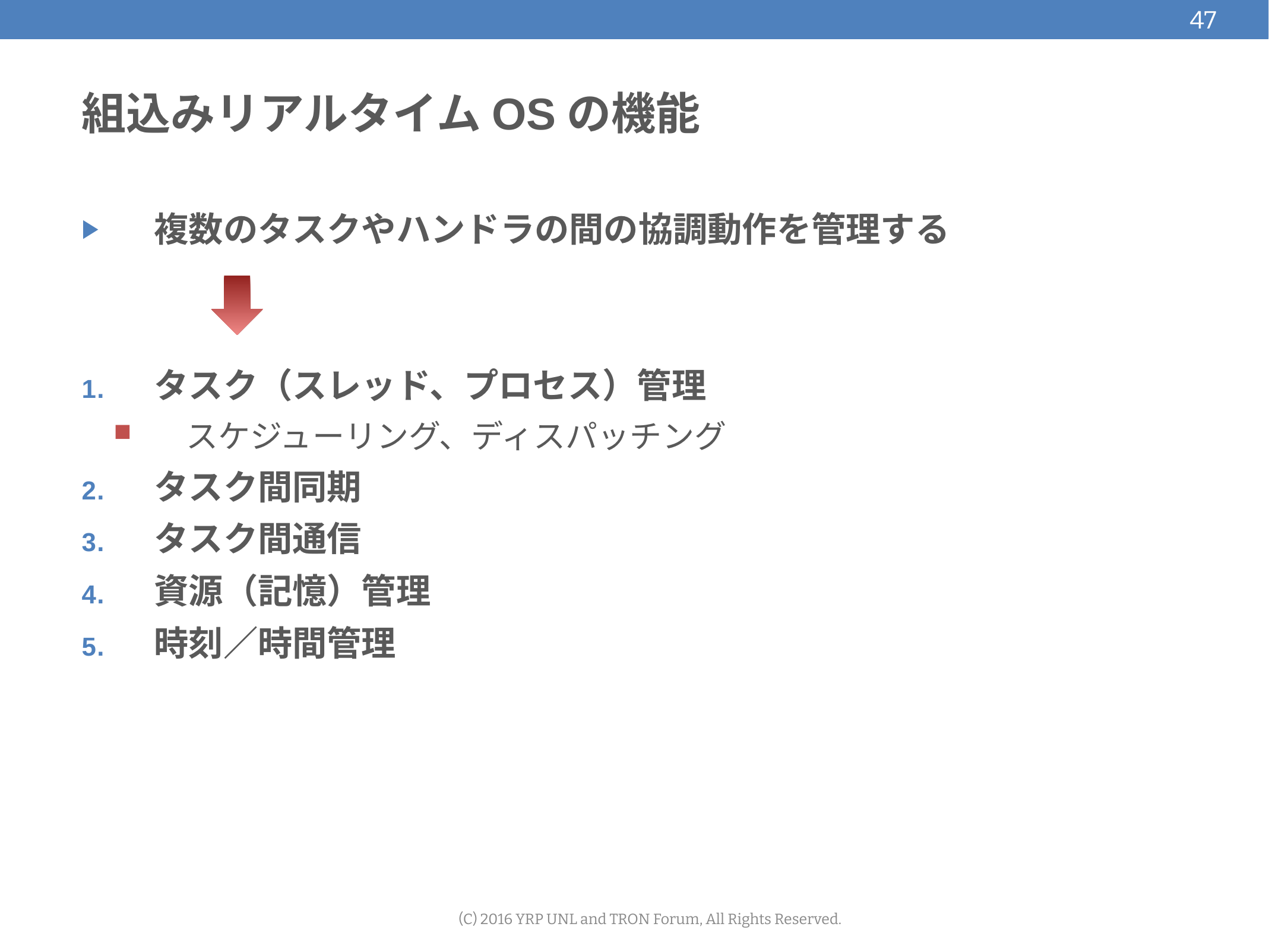

47
# 組込みリアルタイムOSの機能
複数のタスクやハンドラの間の協調動作を管理する

タスク（スレッド、プロセス）管理
スケジューリング、ディスパッチング
タスク間同期
タスク間通信
資源（記憶）管理
時刻／時間管理

(C) 2016 YRP UNL and TRON Forum, All Rights Reserved.